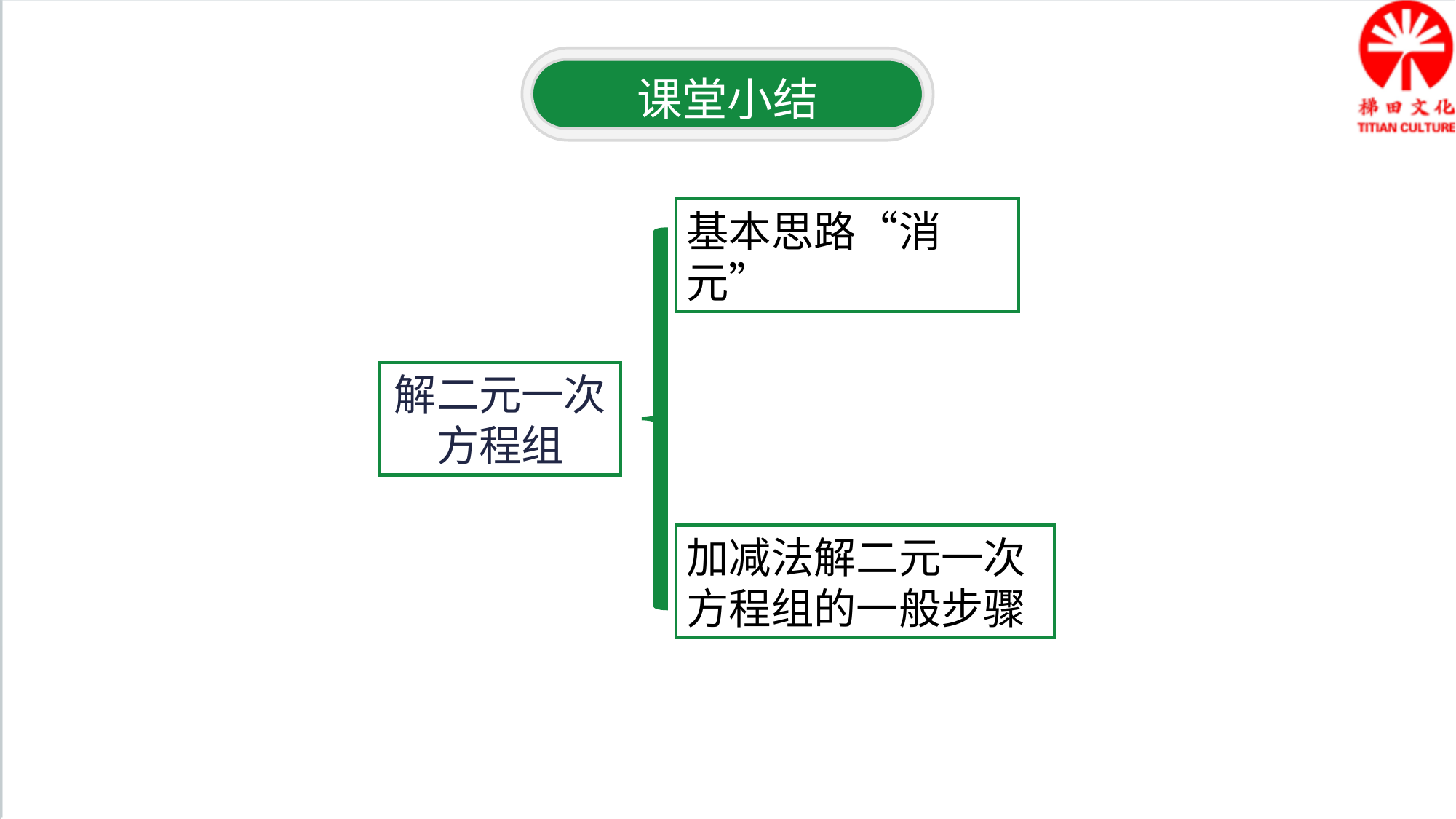

课堂小结
基本思路“消元”

解二元一次方程组
加减法解二元一次方程组的一般步骤